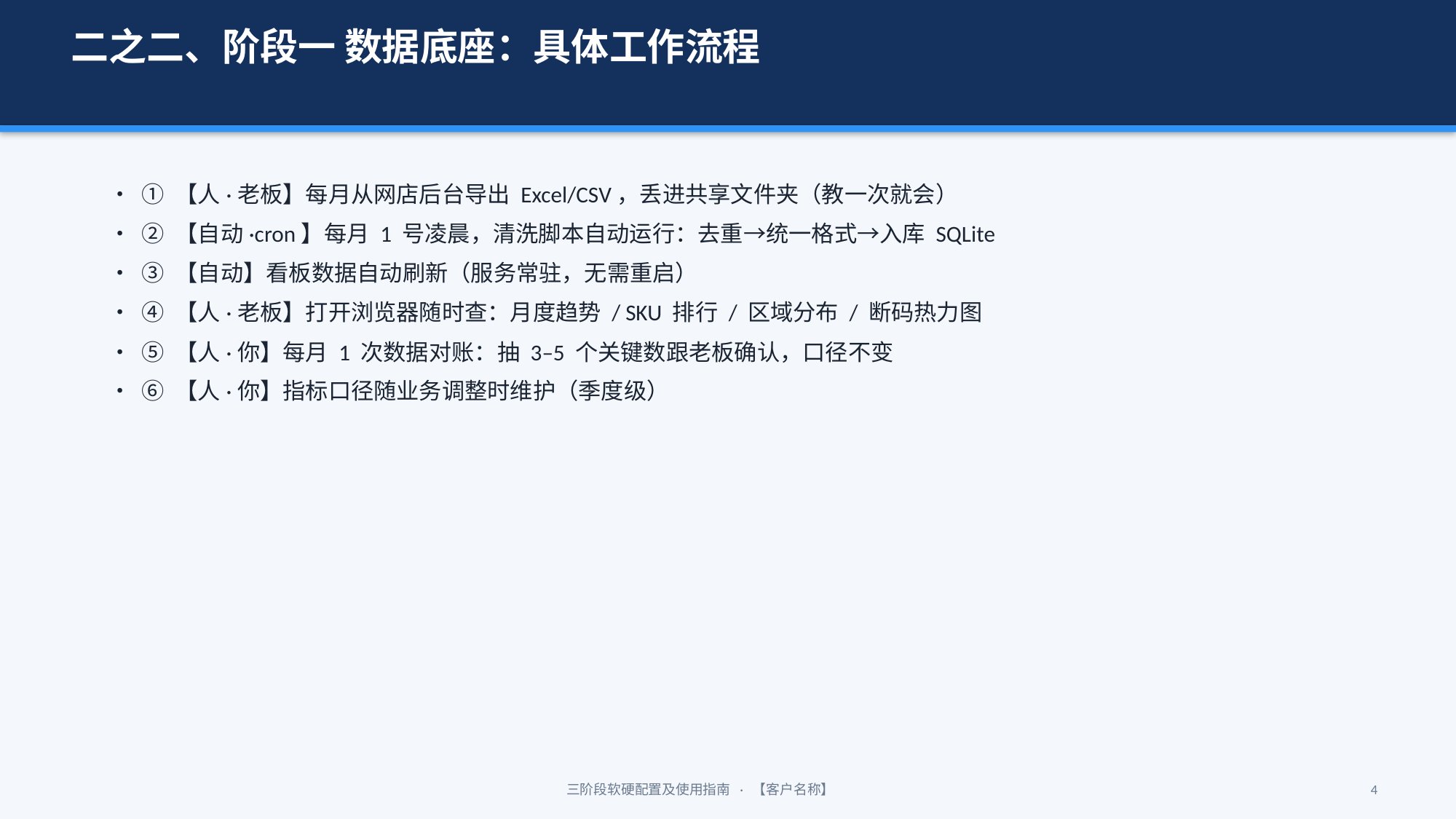

二之二、阶段一 数据底座：具体工作流程

•  ① 【人·老板】每月从网店后台导出 Excel/CSV，丢进共享文件夹（教一次就会）
•  ② 【自动·cron】每月 1 号凌晨，清洗脚本自动运行：去重→统一格式→入库 SQLite
•  ③ 【自动】看板数据自动刷新（服务常驻，无需重启）
•  ④ 【人·老板】打开浏览器随时查：月度趋势 / SKU 排行 / 区域分布 / 断码热力图
•  ⑤ 【人·你】每月 1 次数据对账：抽 3–5 个关键数跟老板确认，口径不变
•  ⑥ 【人·你】指标口径随业务调整时维护（季度级）
三阶段软硬配置及使用指南  ·  【客户名称】
4